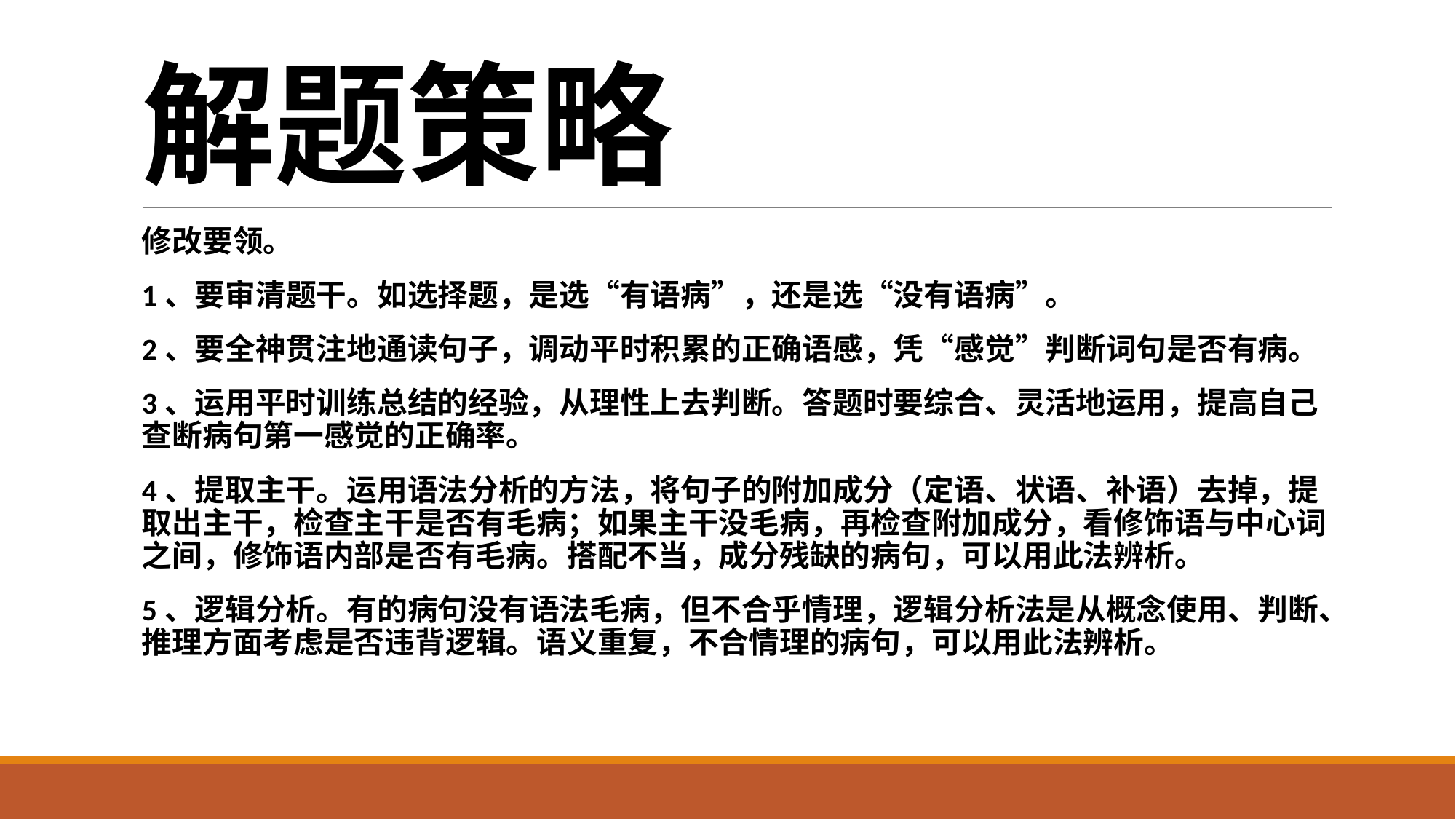

# 解题策略
修改要领。
1、要审清题干。如选择题，是选“有语病”，还是选“没有语病”。
2、要全神贯注地通读句子，调动平时积累的正确语感，凭“感觉”判断词句是否有病。
3、运用平时训练总结的经验，从理性上去判断。答题时要综合、灵活地运用，提高自己查断病句第一感觉的正确率。
4、提取主干。运用语法分析的方法，将句子的附加成分（定语、状语、补语）去掉，提取出主干，检查主干是否有毛病；如果主干没毛病，再检查附加成分，看修饰语与中心词之间，修饰语内部是否有毛病。搭配不当，成分残缺的病句，可以用此法辨析。
5、逻辑分析。有的病句没有语法毛病，但不合乎情理，逻辑分析法是从概念使用、判断、推理方面考虑是否违背逻辑。语义重复，不合情理的病句，可以用此法辨析。